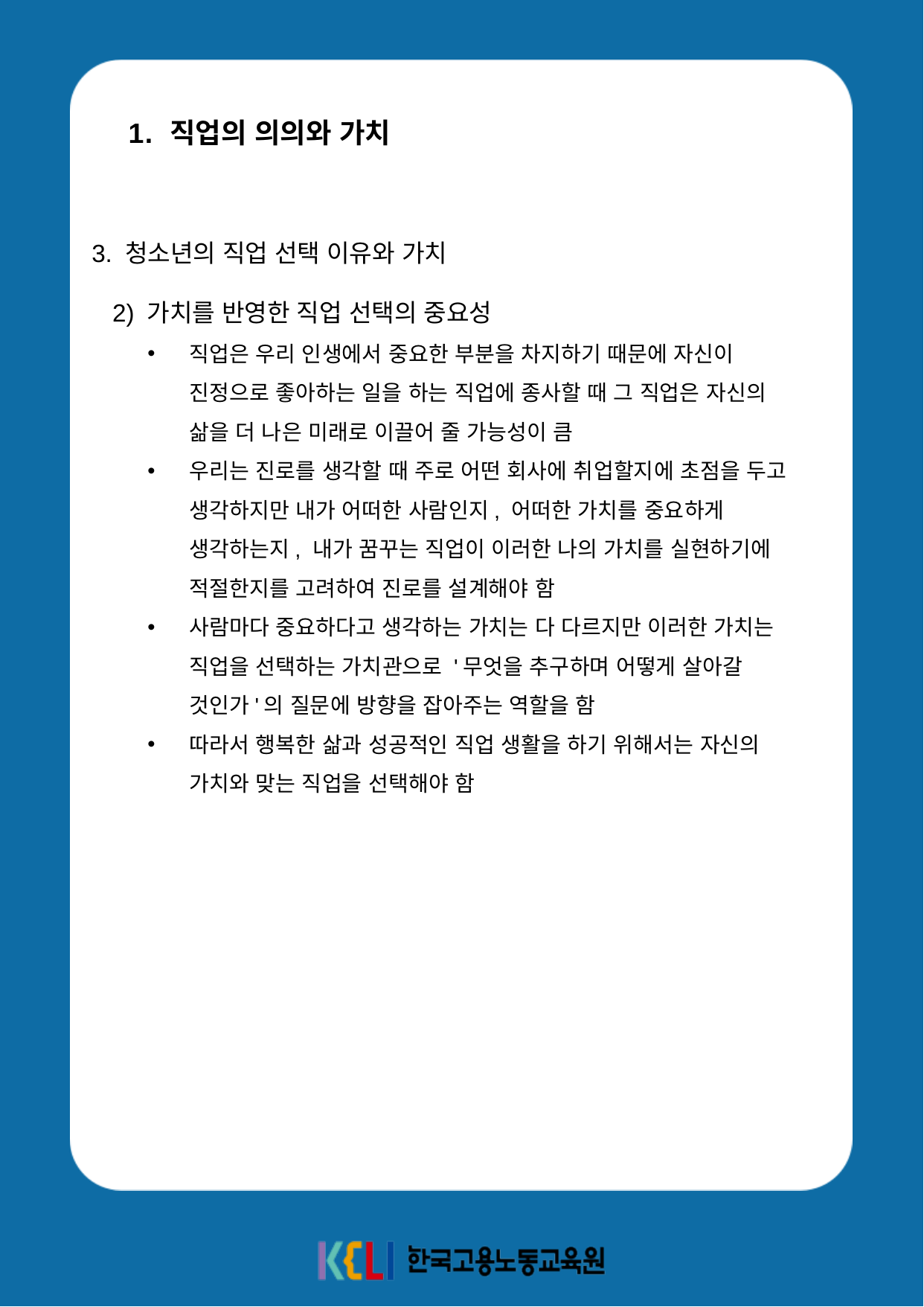

직업의 의의와 가치
3. 청소년의 직업 선택 이유와 가치
   2) 가치를 반영한 직업 선택의 중요성
직업은 우리 인생에서 중요한 부분을 차지하기 때문에 자신이 진정으로 좋아하는 일을 하는 직업에 종사할 때 그 직업은 자신의 삶을 더 나은 미래로 이끌어 줄 가능성이 큼
우리는 진로를 생각할 때 주로 어떤 회사에 취업할지에 초점을 두고 생각하지만 내가 어떠한 사람인지, 어떠한 가치를 중요하게 생각하는지, 내가 꿈꾸는 직업이 이러한 나의 가치를 실현하기에 적절한지를 고려하여 진로를 설계해야 함
사람마다 중요하다고 생각하는 가치는 다 다르지만 이러한 가치는 직업을 선택하는 가치관으로 '무엇을 추구하며 어떻게 살아갈 것인가'의 질문에 방향을 잡아주는 역할을 함
따라서 행복한 삶과 성공적인 직업 생활을 하기 위해서는 자신의 가치와 맞는 직업을 선택해야 함